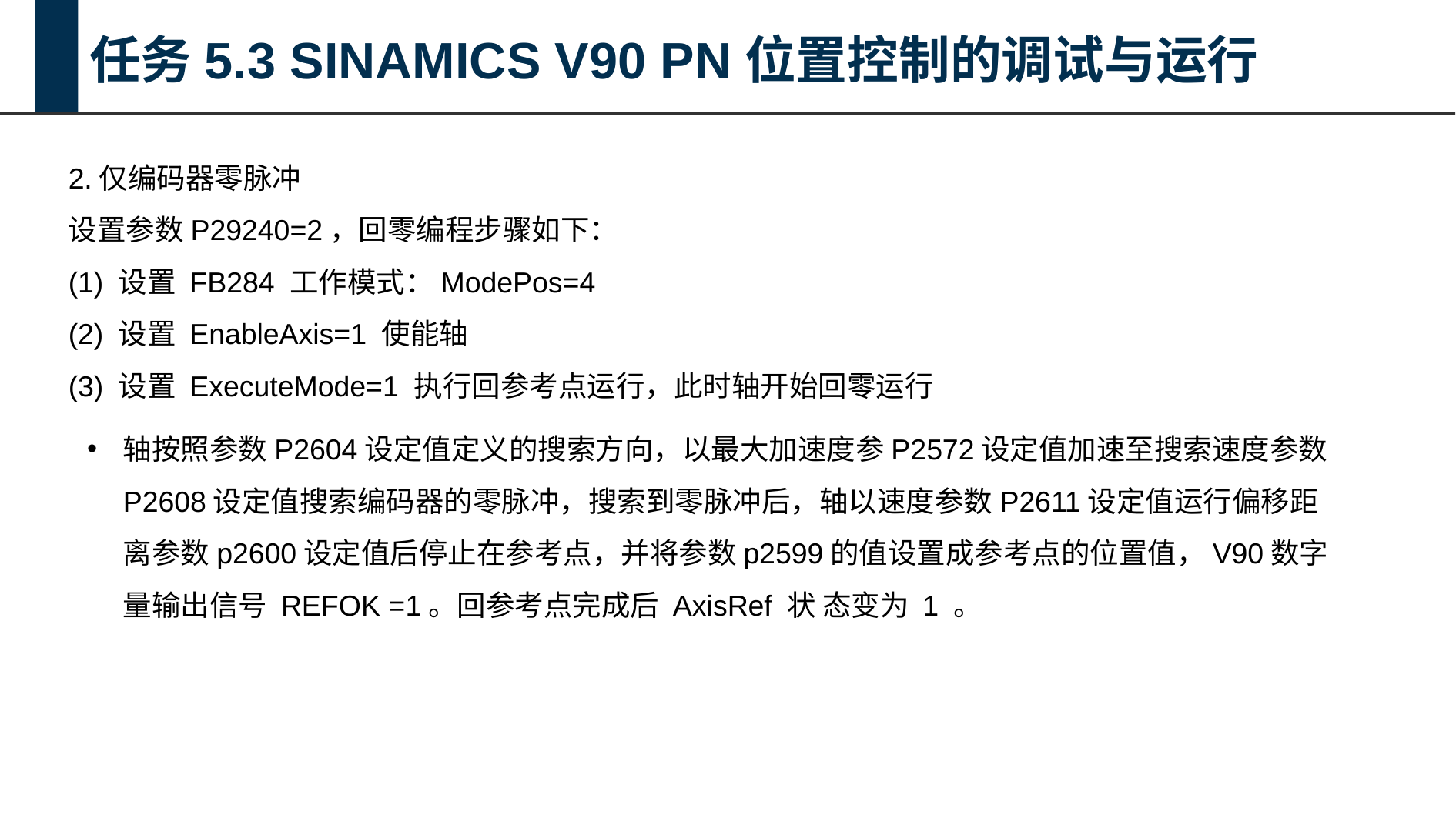

任务5.3 SINAMICS V90 PN位置控制的调试与运行

2.仅编码器零脉冲
设置参数P29240=2，回零编程步骤如下：
(1) 设置 FB284 工作模式：ModePos=4
(2) 设置 EnableAxis=1 使能轴
(3) 设置 ExecuteMode=1 执行回参考点运行，此时轴开始回零运行

轴按照参数P2604设定值定义的搜索方向，以最大加速度参P2572设定值加速至搜索速度参数P2608设定值搜索编码器的零脉冲，搜索到零脉冲后，轴以速度参数P2611设定值运行偏移距离参数p2600设定值后停止在参考点，并将参数p2599的值设置成参考点的位置值，V90数字量输出信号 REFOK =1。回参考点完成后 AxisRef 状 态变为 1 。